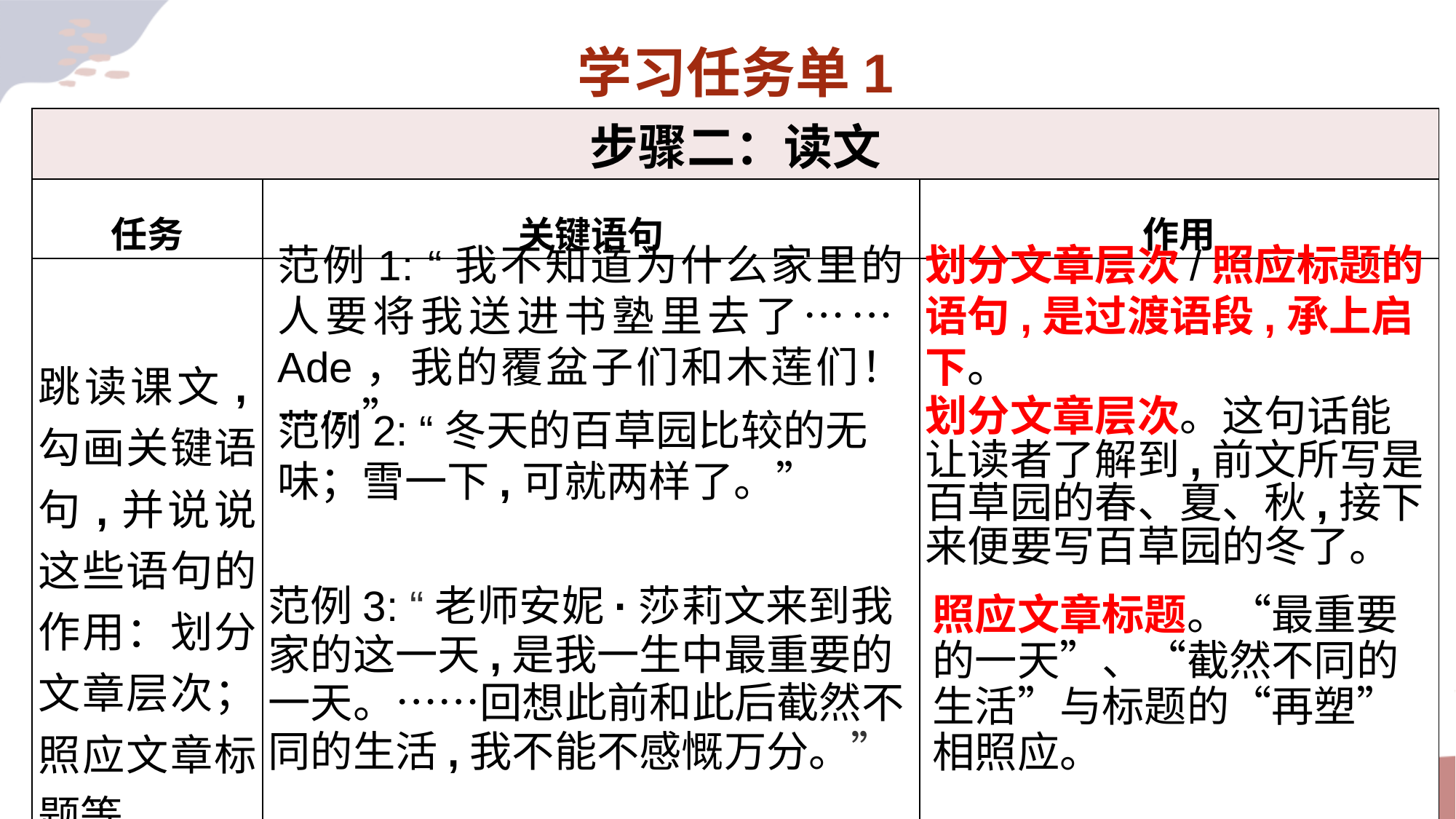

学习任务单1
| 步骤二：读文 |  |  |
| --- | --- | --- |
| 任务 | 关键语句 | 作用 |
| 跳读课文,勾画关键语句,并说说这些语句的作用：划分文章层次；照应文章标题等。 |  |  |
范例1: “我不知道为什么家里的人要将我送进书塾里去了……Ade，我的覆盆子们和木莲们！……”
划分文章层次/照应标题的语句,是过渡语段,承上启下。
划分文章层次。这句话能让读者了解到,前文所写是百草园的春、夏、秋,接下来便要写百草园的冬了。
范例2: “冬天的百草园比较的无味；雪一下,可就两样了。”
范例3: “老师安妮·莎莉文来到我家的这一天,是我一生中最重要的一天。……回想此前和此后截然不同的生活,我不能不感慨万分。”
照应文章标题。“最重要的一天”、“截然不同的生活”与标题的“再塑”相照应。